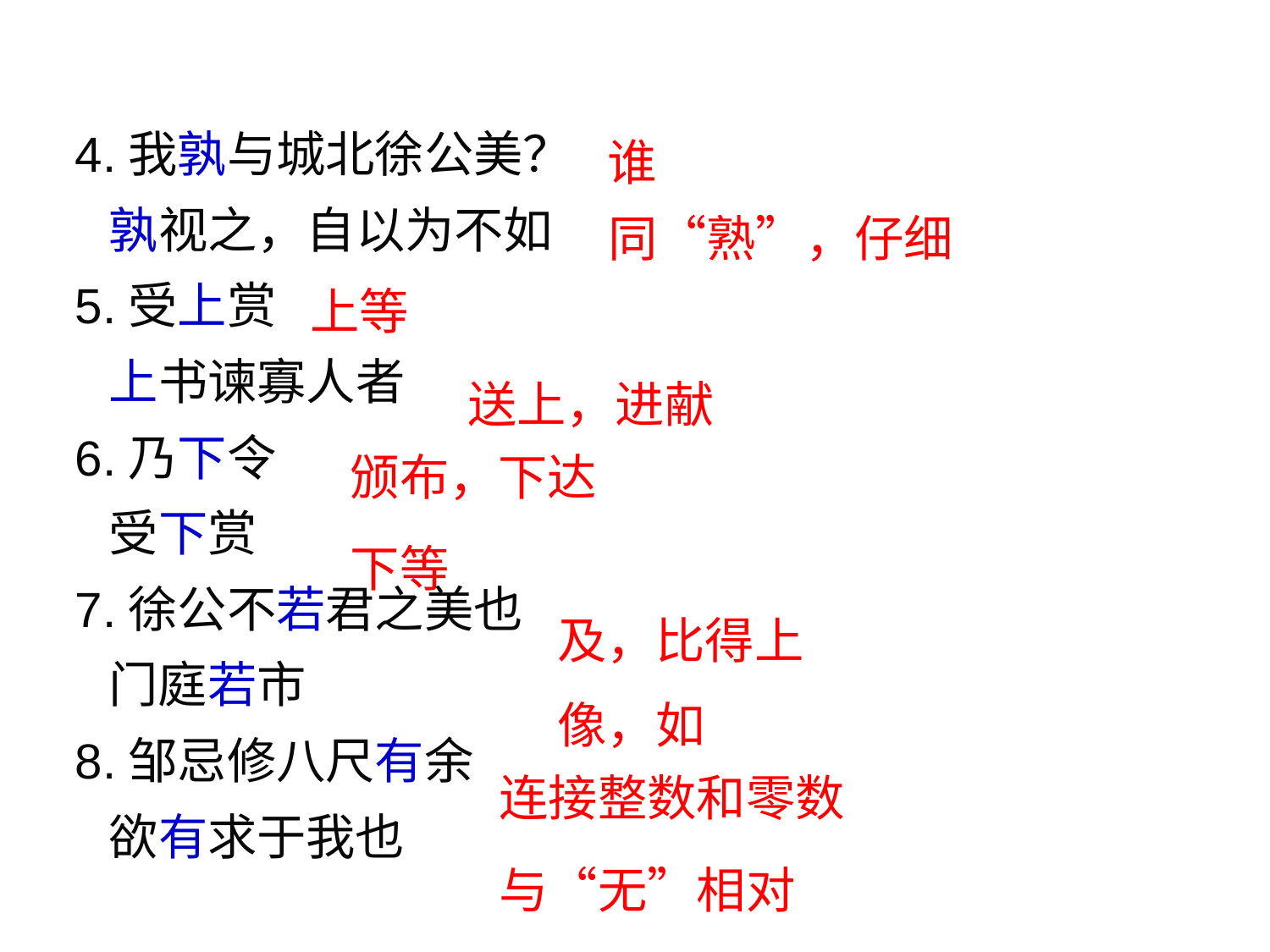

4.我孰与城北徐公美？
  孰视之，自以为不如
5.受上赏
  上书谏寡人者
6.乃下令
  受下赏
7.徐公不若君之美也
  门庭若市
8.邹忌修八尺有余
  欲有求于我也
谁
同“熟”，仔细
上等
送上，进献
颁布，下达
下等
及，比得上
像，如
连接整数和零数
与“无”相对